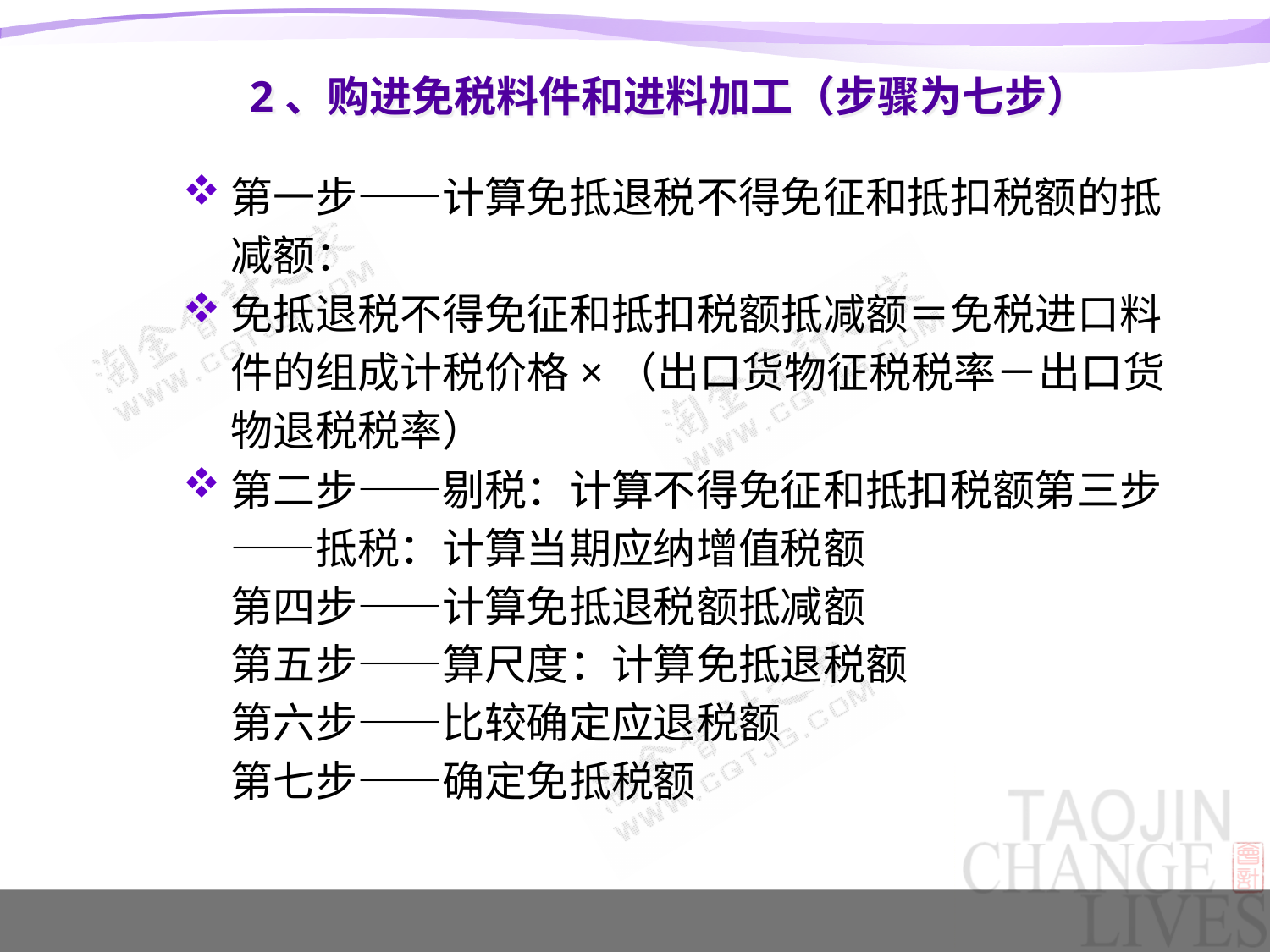

2、购进免税料件和进料加工（步骤为七步）
第一步——计算免抵退税不得免征和抵扣税额的抵减额：
免抵退税不得免征和抵扣税额抵减额＝免税进口料件的组成计税价格×（出口货物征税税率－出口货物退税税率）
第二步——剔税：计算不得免征和抵扣税额第三步——抵税：计算当期应纳增值税额
第四步——计算免抵退税额抵减额
第五步——算尺度：计算免抵退税额
第六步——比较确定应退税额
第七步——确定免抵税额